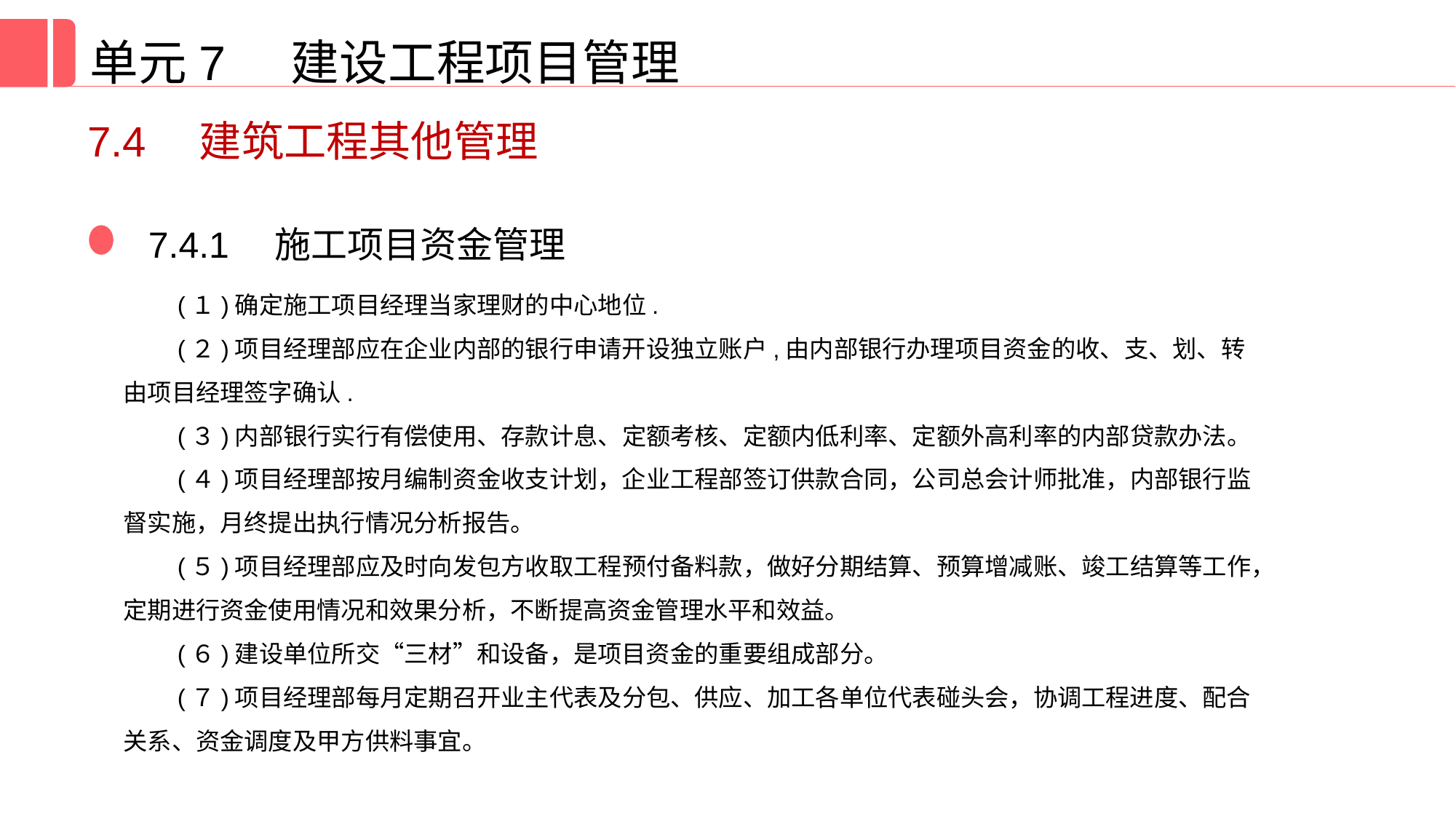

单元7    建设工程项目管理

7.4　建筑工程其他管理
7.4.1　施工项目资金管理

(１)确定施工项目经理当家理财的中心地位.
(２)项目经理部应在企业内部的银行申请开设独立账户,由内部银行办理项目资金的收、支、划、转由项目经理签字确认.
(３)内部银行实行有偿使用、存款计息、定额考核、定额内低利率、定额外高利率的内部贷款办法。
(４)项目经理部按月编制资金收支计划，企业工程部签订供款合同，公司总会计师批准，内部银行监督实施，月终提出执行情况分析报告。
(５)项目经理部应及时向发包方收取工程预付备料款，做好分期结算、预算增减账、竣工结算等工作，定期进行资金使用情况和效果分析，不断提高资金管理水平和效益。
(６)建设单位所交“三材”和设备，是项目资金的重要组成部分。
(７)项目经理部每月定期召开业主代表及分包、供应、加工各单位代表碰头会，协调工程进度、配合关系、资金调度及甲方供料事宜。